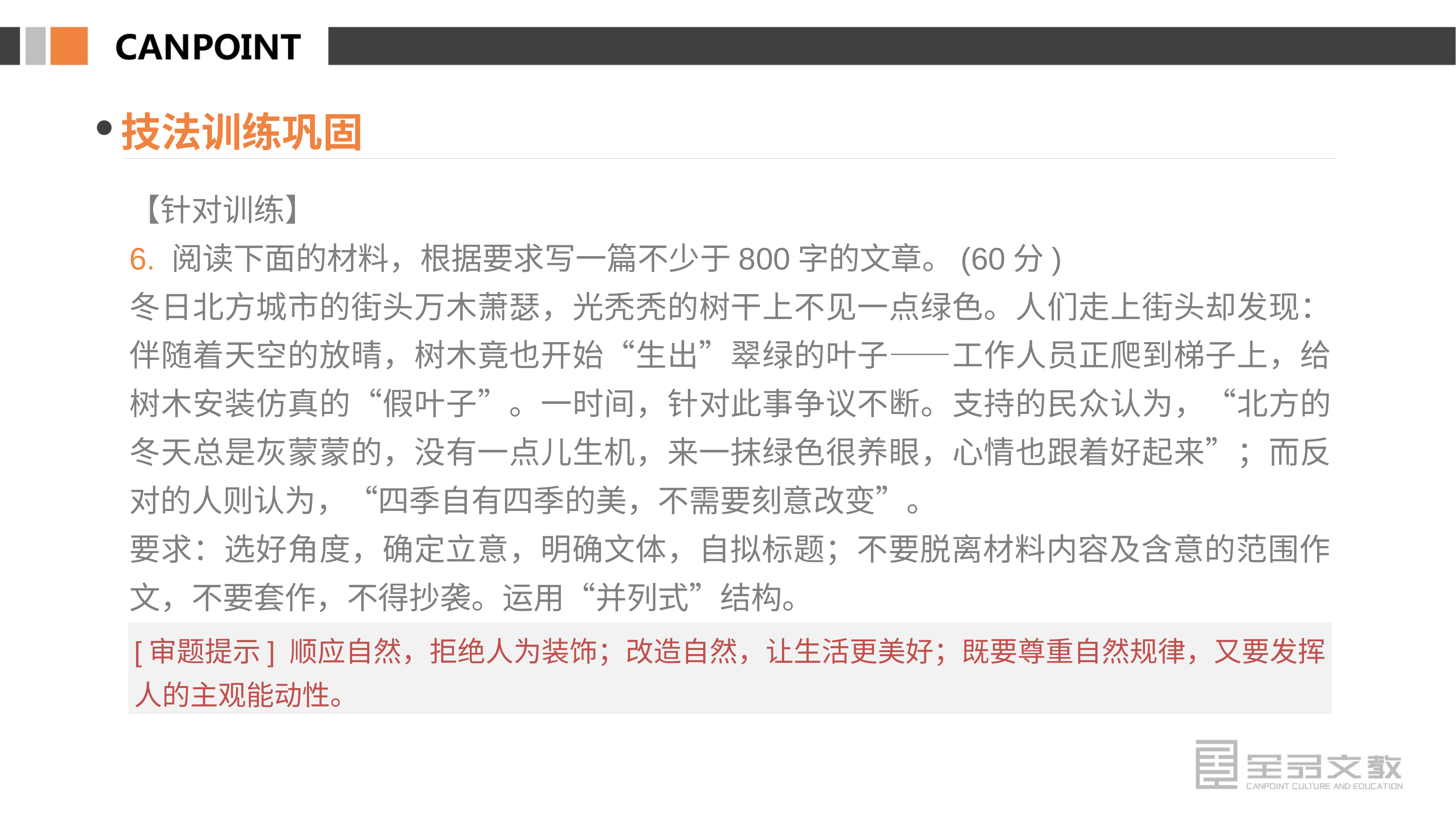

技法训练巩固

【针对训练】
6. 阅读下面的材料，根据要求写一篇不少于800字的文章。(60分)
冬日北方城市的街头万木萧瑟，光秃秃的树干上不见一点绿色。人们走上街头却发现：伴随着天空的放晴，树木竟也开始“生出”翠绿的叶子——工作人员正爬到梯子上，给树木安装仿真的“假叶子”。一时间，针对此事争议不断。支持的民众认为，“北方的冬天总是灰蒙蒙的，没有一点儿生机，来一抹绿色很养眼，心情也跟着好起来”；而反对的人则认为，“四季自有四季的美，不需要刻意改变”。
要求：选好角度，确定立意，明确文体，自拟标题；不要脱离材料内容及含意的范围作文，不要套作，不得抄袭。运用“并列式”结构。
[审题提示] 顺应自然，拒绝人为装饰；改造自然，让生活更美好；既要尊重自然规律，又要发挥人的主观能动性。